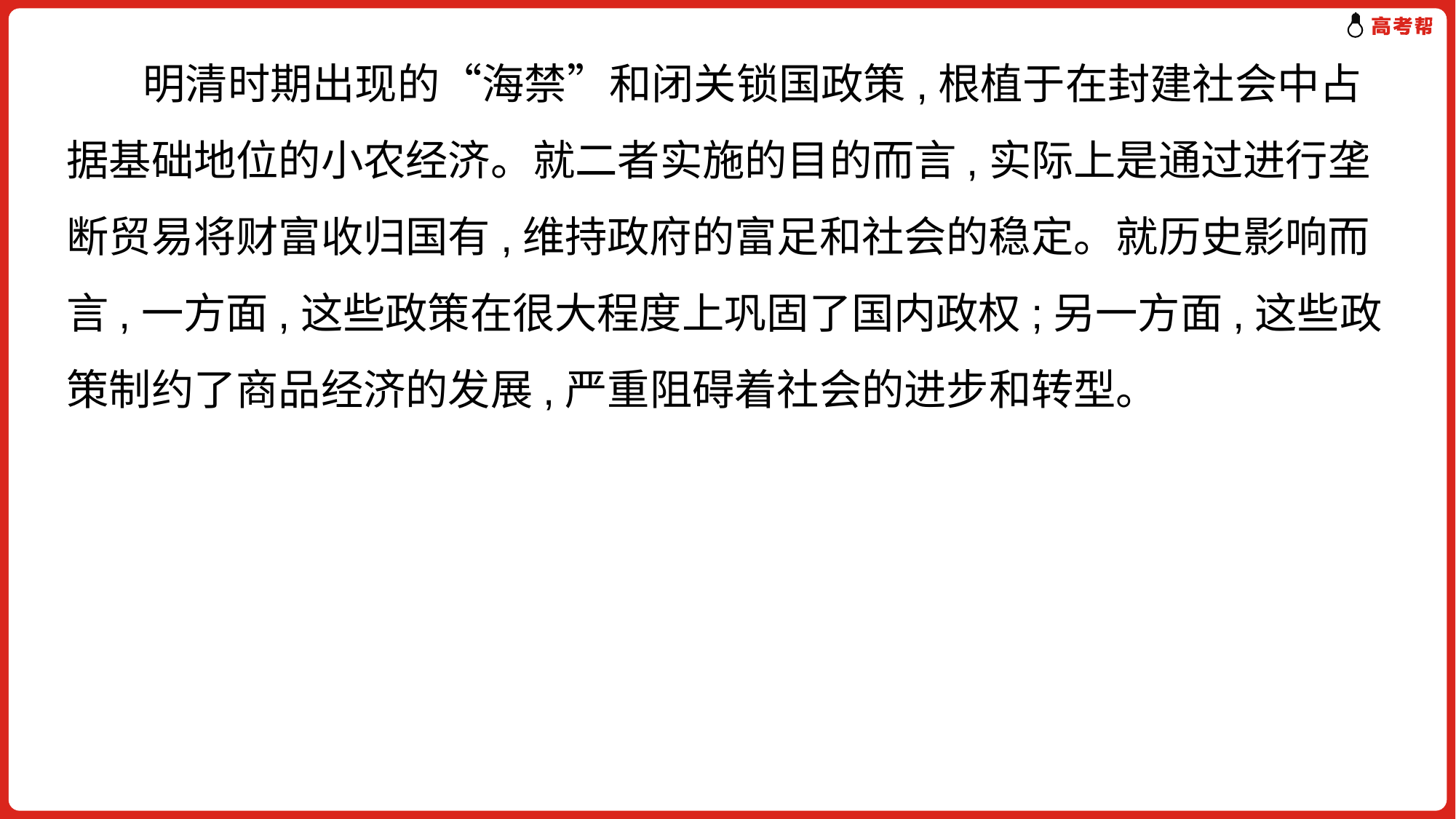

明清时期出现的“海禁”和闭关锁国政策,根植于在封建社会中占据基础地位的小农经济。就二者实施的目的而言,实际上是通过进行垄断贸易将财富收归国有,维持政府的富足和社会的稳定。就历史影响而言,一方面,这些政策在很大程度上巩固了国内政权;另一方面,这些政策制约了商品经济的发展,严重阻碍着社会的进步和转型。